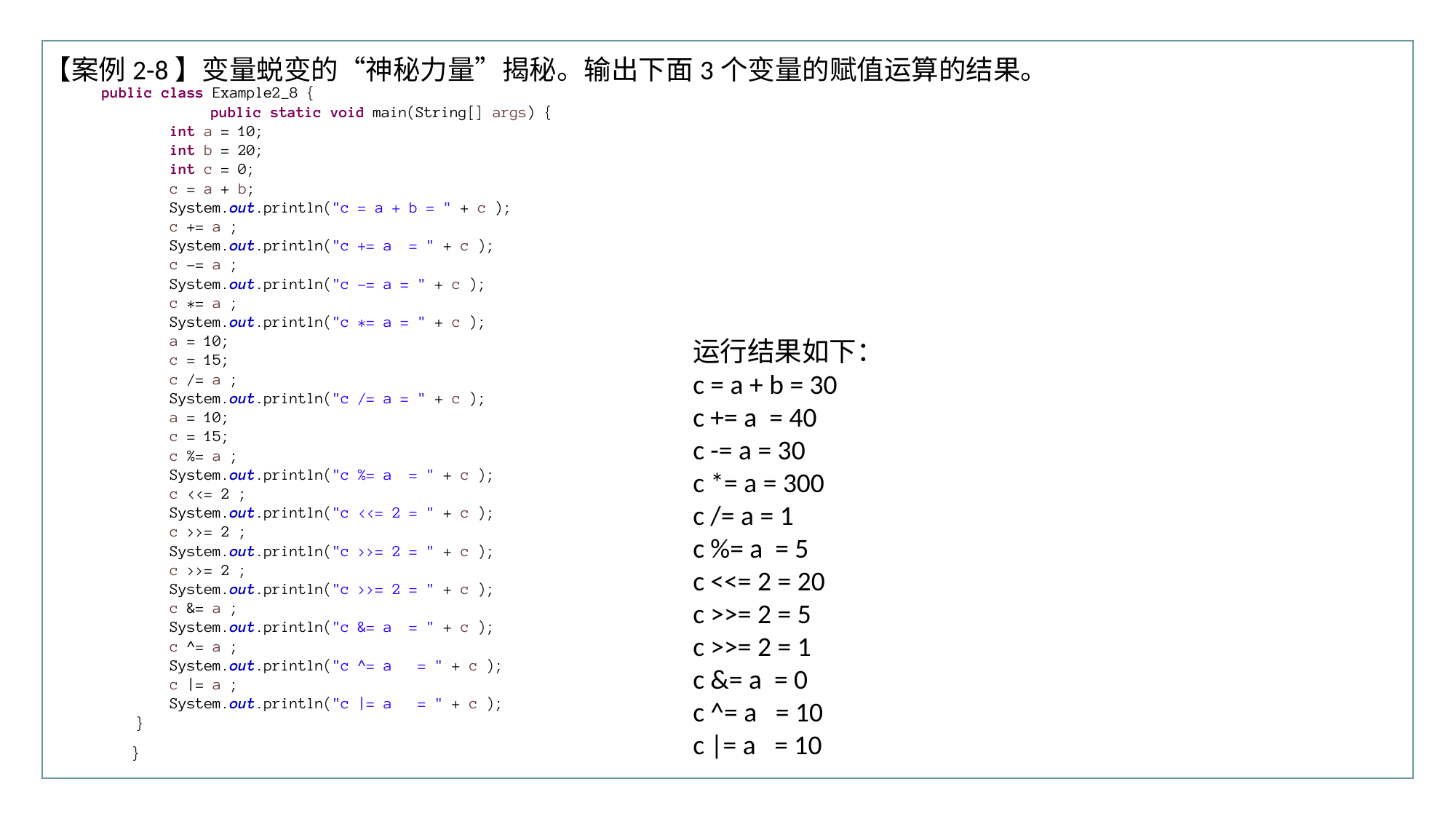

【案例2-8】变量蜕变的“神秘力量”揭秘。输出下面3个变量的赋值运算的结果。
public class Example2_8 {
	public static void main(String[] args) {
        int a = 10;
        int b = 20;
        int c = 0;
        c = a + b;
        System.out.println("c = a + b = " + c );
        c += a ;
        System.out.println("c += a  = " + c );
        c -= a ;
        System.out.println("c -= a = " + c );
        c *= a ;
        System.out.println("c *= a = " + c );
        a = 10;
        c = 15;
        c /= a ;
        System.out.println("c /= a = " + c );
        a = 10;
        c = 15;
        c %= a ;
        System.out.println("c %= a  = " + c );
        c <<= 2 ;
        System.out.println("c <<= 2 = " + c );
        c >>= 2 ;
        System.out.println("c >>= 2 = " + c );
        c >>= 2 ;
        System.out.println("c >>= 2 = " + c );
        c &= a ;
        System.out.println("c &= a  = " + c );
        c ^= a ;
        System.out.println("c ^= a   = " + c );
        c |= a ;
        System.out.println("c |= a   = " + c );
    }
}
运行结果如下：
c = a + b = 30
c += a  = 40
c -= a = 30
c *= a = 300
c /= a = 1
c %= a  = 5
c <<= 2 = 20
c >>= 2 = 5
c >>= 2 = 1
c &= a  = 0
c ^= a   = 10
c |= a   = 10